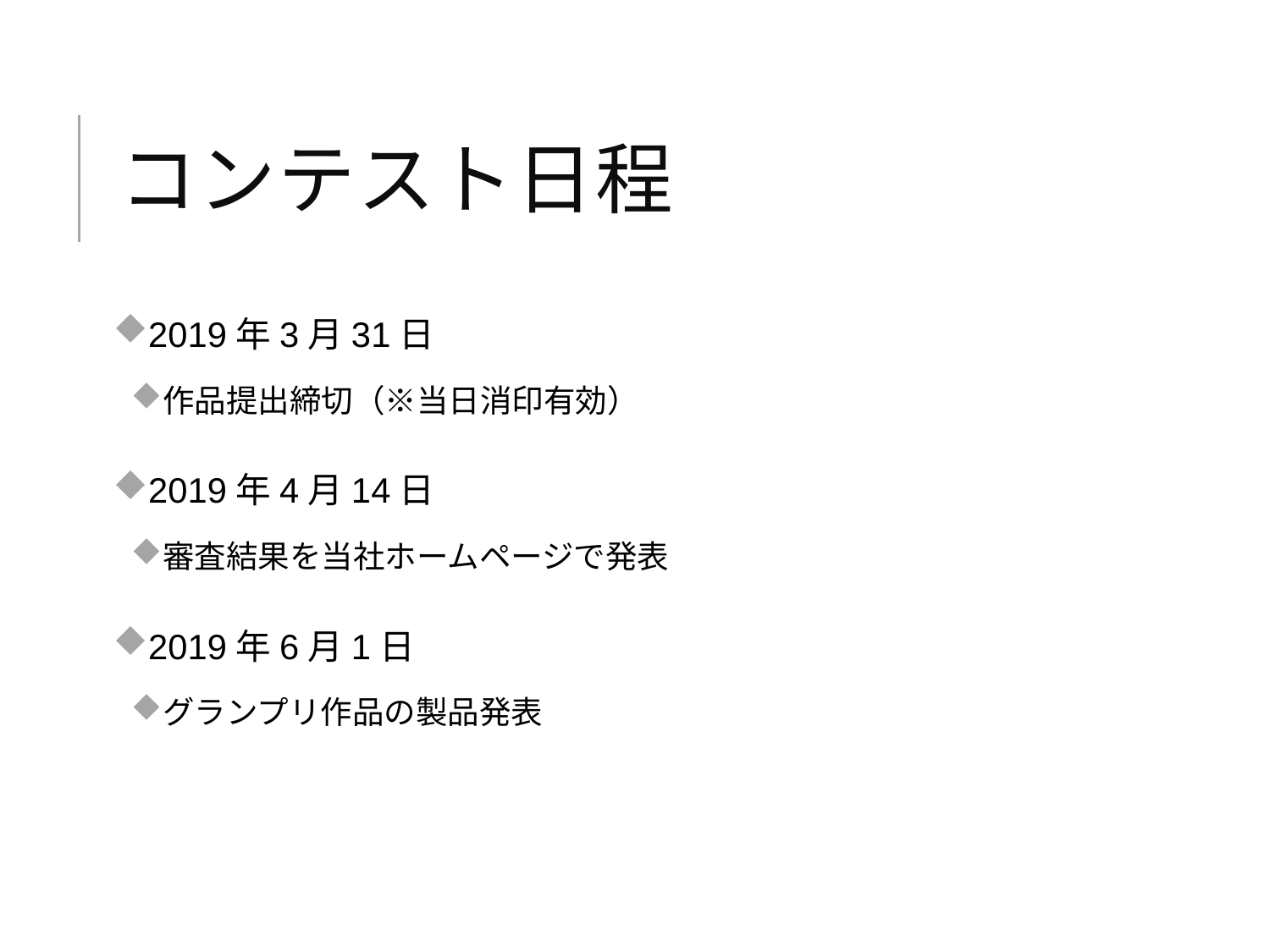

# コンテスト日程
2019年3月31日
作品提出締切（※当日消印有効）
2019年4月14日
審査結果を当社ホームページで発表
2019年6月1日
グランプリ作品の製品発表